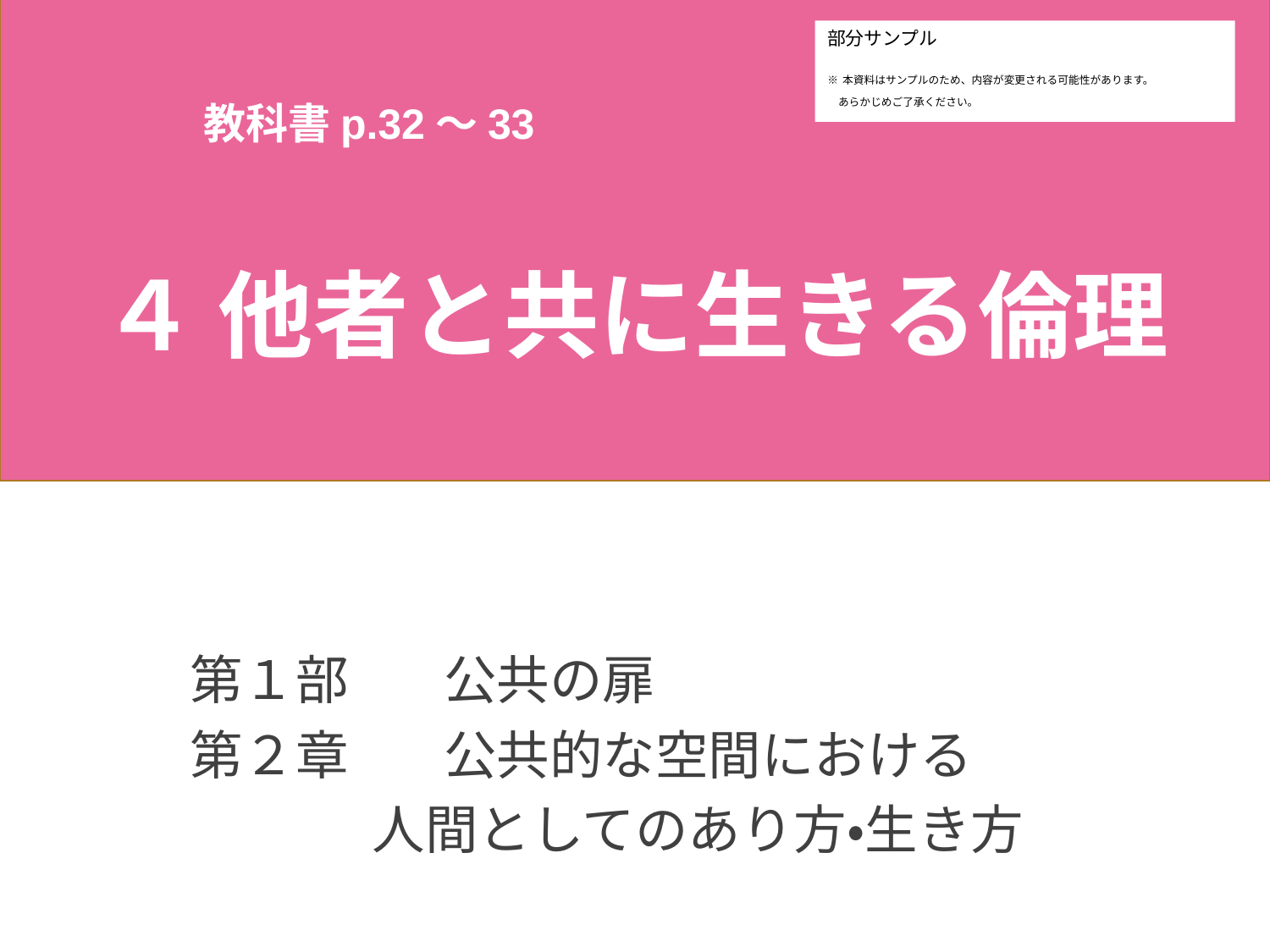

部分サンプル

※本資料はサンプルのため、内容が変更される可能性があります。
　あらかじめご了承ください。
４ 他者と共に生きる倫理
第１部	公共の扉
第２章	公共的な空間における
　　　  人間としてのあり方・生き方